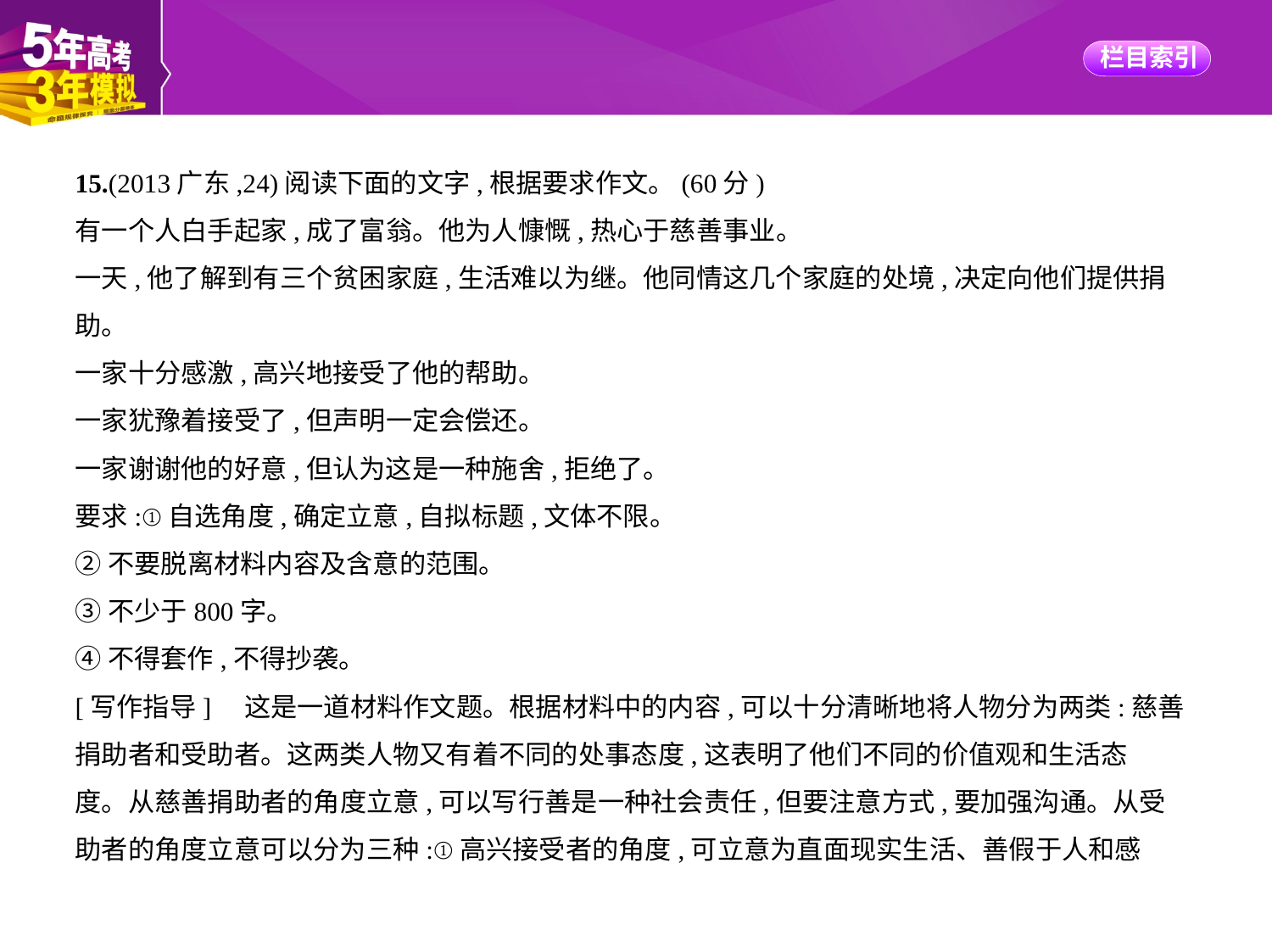

15.(2013广东,24)阅读下面的文字,根据要求作文。(60分)
有一个人白手起家,成了富翁。他为人慷慨,热心于慈善事业。
一天,他了解到有三个贫困家庭,生活难以为继。他同情这几个家庭的处境,决定向他们提供捐
助。
一家十分感激,高兴地接受了他的帮助。
一家犹豫着接受了,但声明一定会偿还。
一家谢谢他的好意,但认为这是一种施舍,拒绝了。
要求:①自选角度,确定立意,自拟标题,文体不限。
②不要脱离材料内容及含意的范围。
③不少于800字。
④不得套作,不得抄袭。
[写作指导]　这是一道材料作文题。根据材料中的内容,可以十分清晰地将人物分为两类:慈善
捐助者和受助者。这两类人物又有着不同的处事态度,这表明了他们不同的价值观和生活态
度。从慈善捐助者的角度立意,可以写行善是一种社会责任,但要注意方式,要加强沟通。从受
助者的角度立意可以分为三种:①高兴接受者的角度,可立意为直面现实生活、善假于人和感